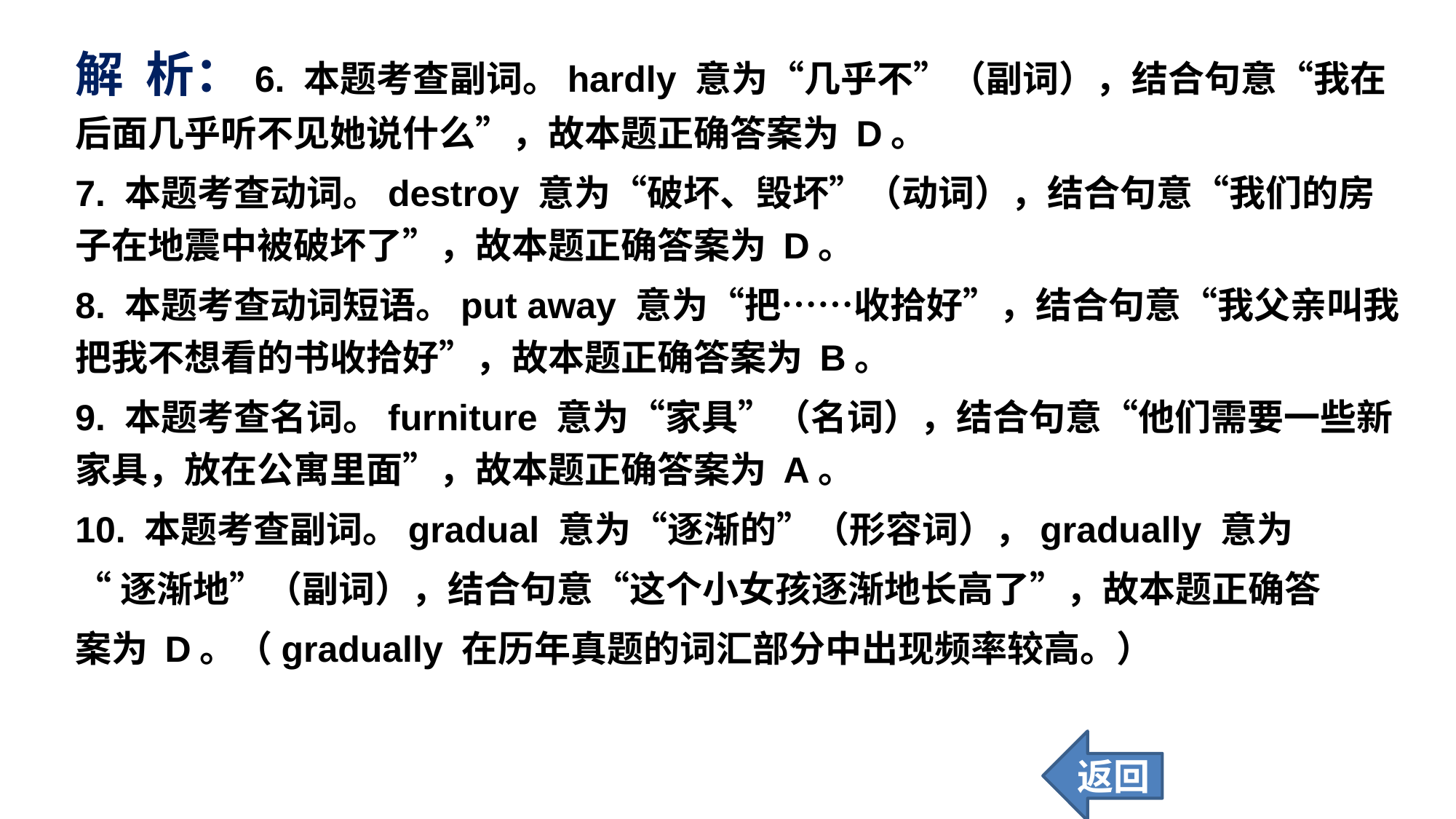

解  析：6. 本题考查副词。hardly 意为“几乎不”（副词），结合句意“我在后面几乎听不见她说什么”，故本题正确答案为 D。
7. 本题考查动词。destroy 意为“破坏、毁坏”（动词），结合句意“我们的房子在地震中被破坏了”，故本题正确答案为 D。
8. 本题考查动词短语。put away 意为“把……收拾好”，结合句意“我父亲叫我把我不想看的书收拾好”，故本题正确答案为 B。
9. 本题考查名词。furniture 意为“家具”（名词），结合句意“他们需要一些新家具，放在公寓里面”，故本题正确答案为 A。
10. 本题考查副词。gradual 意为“逐渐的”（形容词），gradually 意为
“逐渐地”（副词），结合句意“这个小女孩逐渐地长高了”，故本题正确答
案为 D。（gradually 在历年真题的词汇部分中出现频率较高。）
返回
42